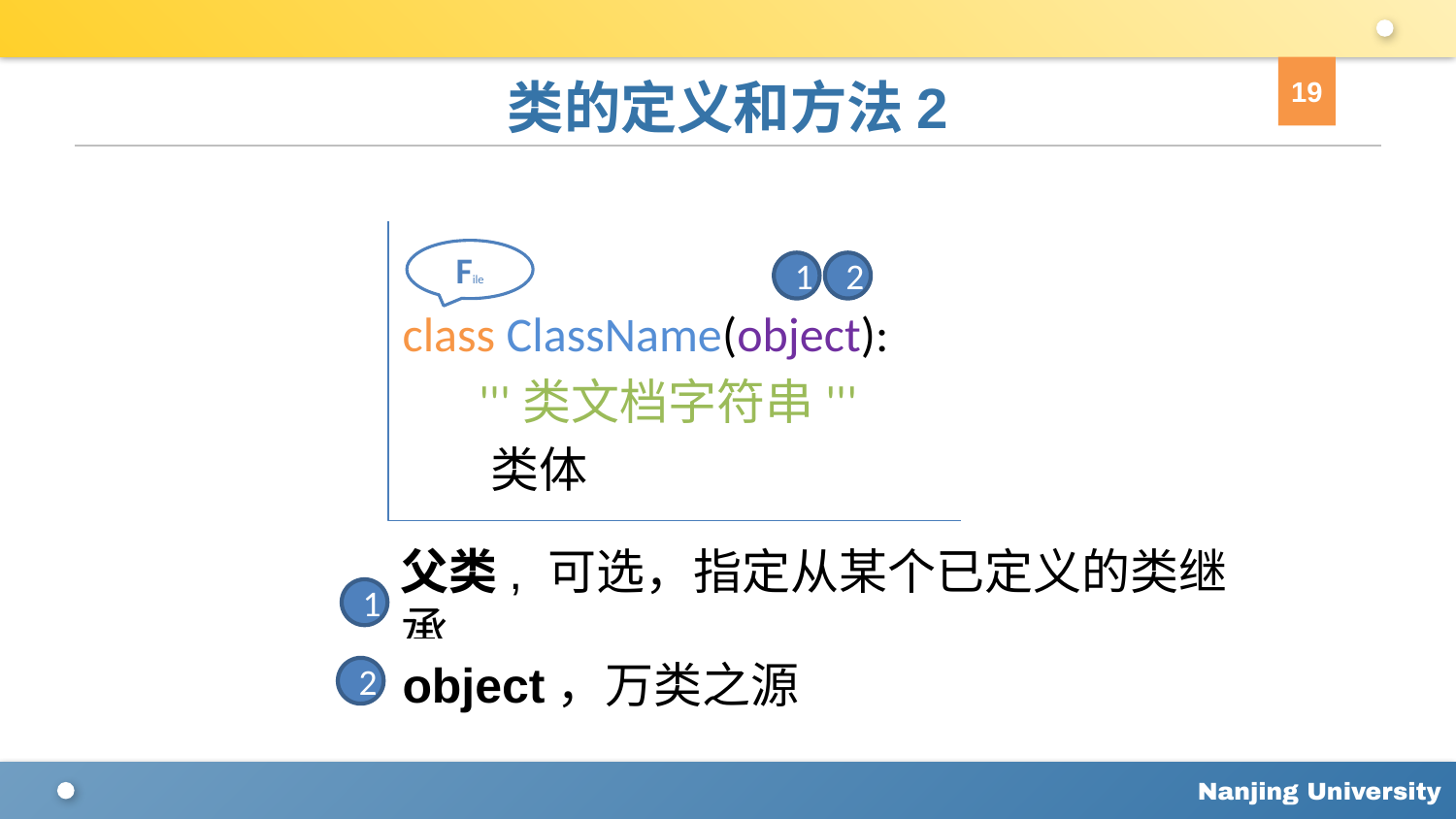

19
# 类的定义和方法2

class ClassName(object):
       '''类文档字符串'''
       类体

File
1
2
父类, 可选，指定从某个已定义的类继承
1
object，万类之源
2